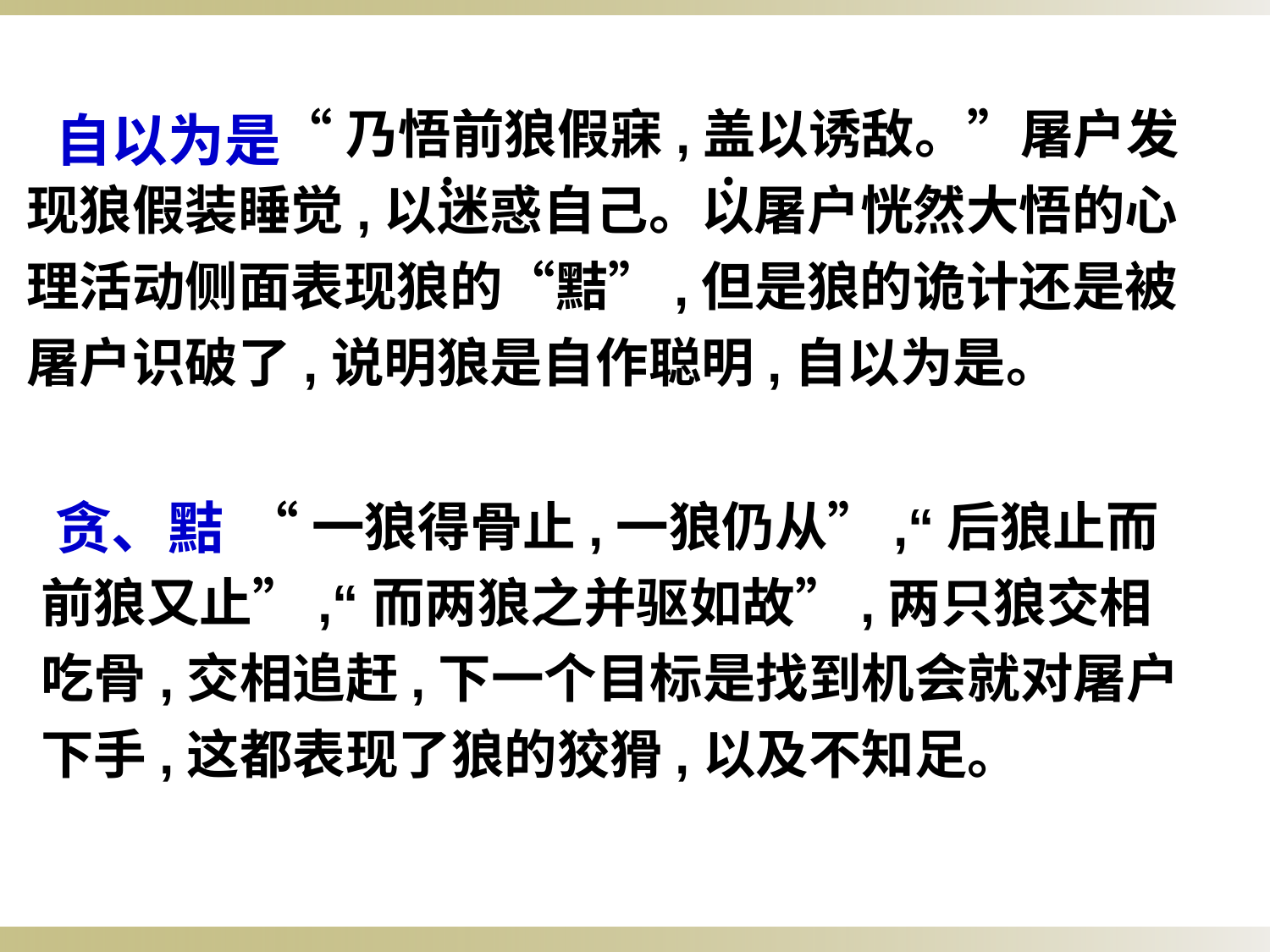

“乃悟前狼假寐,盖以诱敌。”屠户发现狼假装睡觉,以迷惑自己。以屠户恍然大悟的心理活动侧面表现狼的“黠”,但是狼的诡计还是被屠户识破了,说明狼是自作聪明,自以为是。
自以为是
﹒
﹒
                 “一狼得骨止,一狼仍从”,“后狼止而前狼又止”,“而两狼之并驱如故”,两只狼交相吃骨,交相追赶,下一个目标是找到机会就对屠户下手,这都表现了狼的狡猾,以及不知足。
贪、黠